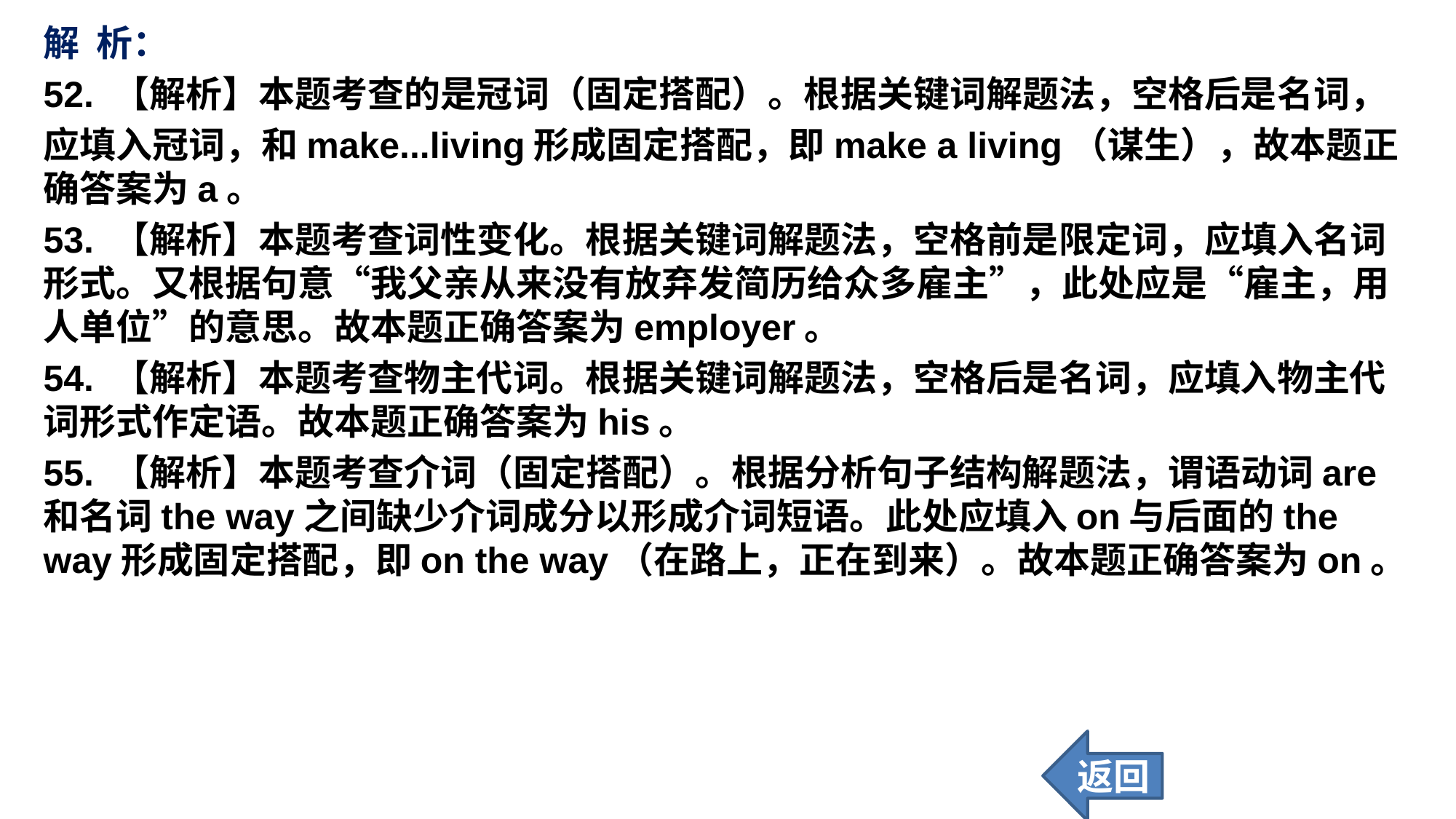

解  析：
52. 【解析】本题考查的是冠词（固定搭配）。根据关键词解题法，空格后是名词，
应填入冠词，和make...living形成固定搭配，即make a living（谋生），故本题正确答案为a。
53. 【解析】本题考查词性变化。根据关键词解题法，空格前是限定词，应填入名词形式。又根据句意“我父亲从来没有放弃发简历给众多雇主”，此处应是“雇主，用人单位”的意思。故本题正确答案为employer。
54. 【解析】本题考查物主代词。根据关键词解题法，空格后是名词，应填入物主代词形式作定语。故本题正确答案为his。
55. 【解析】本题考查介词（固定搭配）。根据分析句子结构解题法，谓语动词are和名词the way之间缺少介词成分以形成介词短语。此处应填入on与后面的the way形成固定搭配，即on the way（在路上，正在到来）。故本题正确答案为on。
返回
54